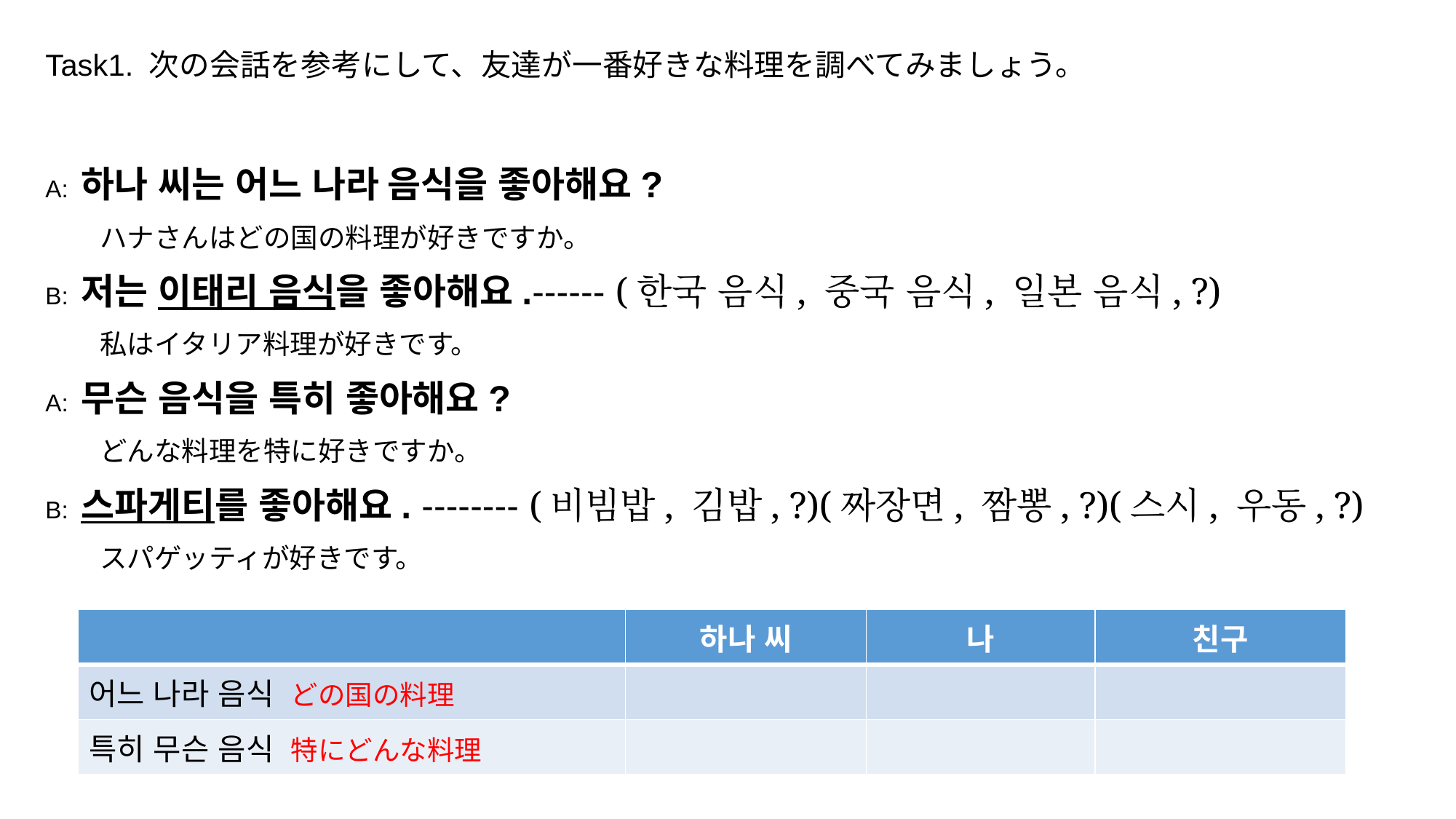

# Task1. 次の会話を参考にして、友達が一番好きな料理を調べてみましょう。

A: 하나 씨는 어느 나라 음식을 좋아해요?
　　ハナさんはどの国の料理が好きですか。
B: 저는 이태리 음식을 좋아해요.------ (한국 음식, 중국 음식, 일본 음식, ?)
　　私はイタリア料理が好きです。
A: 무슨 음식을 특히 좋아해요?
　　どんな料理を特に好きですか。
B: 스파게티를 좋아해요. -------- (비빔밥, 김밥, ?)(짜장면, 짬뽕, ?)(스시, 우동, ?)
　　スパゲッティが好きです。
|  | 하나 씨 | 나 | 친구 |
| --- | --- | --- | --- |
| 어느 나라 음식 どの国の料理 |  |  |  |
| 특히 무슨 음식 特にどんな料理 |  |  |  |